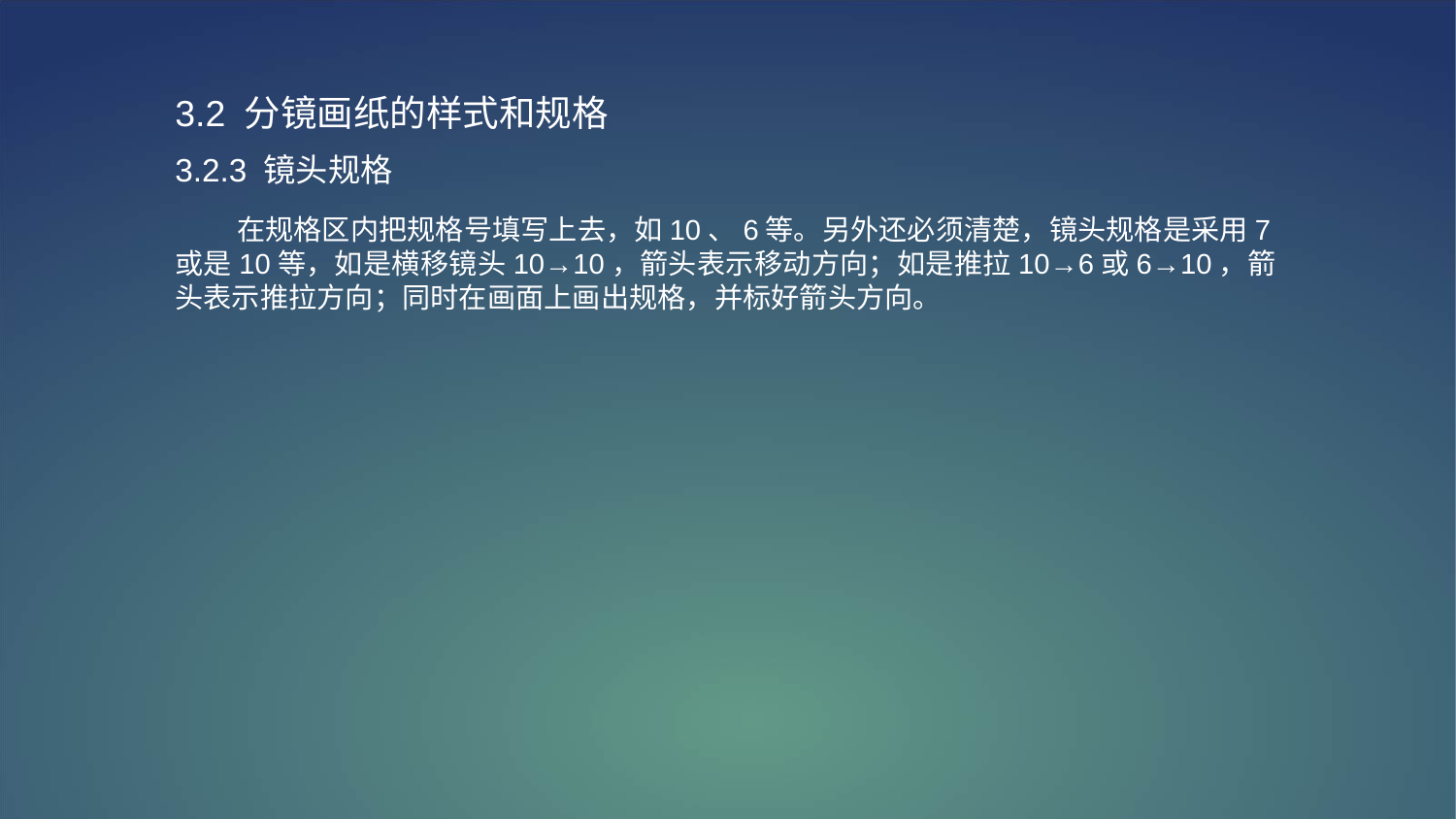

3.2 分镜画纸的样式和规格
3.2.3 镜头规格
  在规格区内把规格号填写上去，如10、6等。另外还必须清楚，镜头规格是采用7或是10等，如是横移镜头10→10，箭头表示移动方向；如是推拉10→6或6→10，箭头表示推拉方向；同时在画面上画出规格，并标好箭头方向。